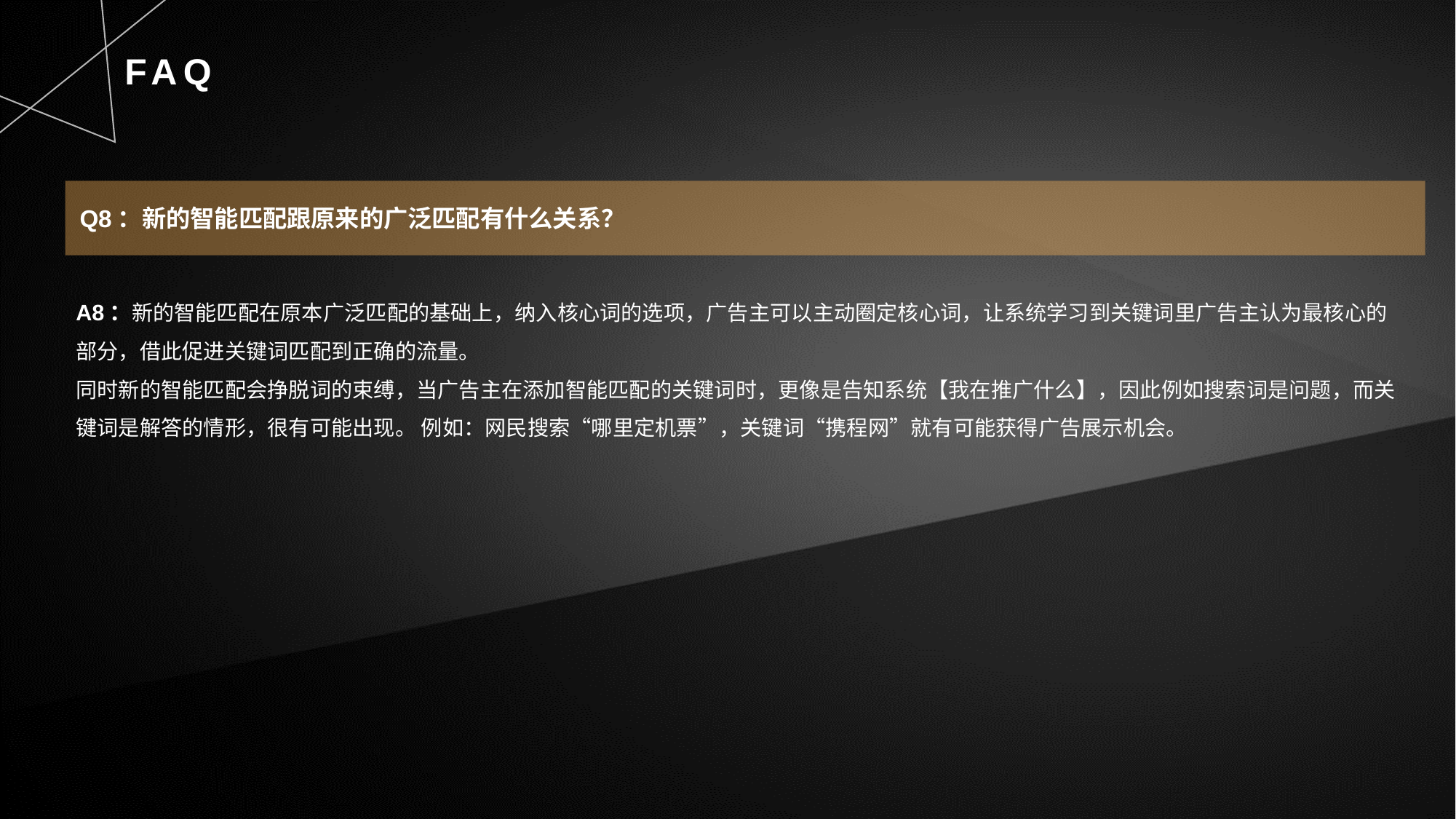

FAQ
Q8：新的智能匹配跟原来的广泛匹配有什么关系？
A8：新的智能匹配在原本广泛匹配的基础上，纳入核心词的选项，广告主可以主动圈定核心词，让系统学习到关键词里广告主认为最核心的部分，借此促进关键词匹配到正确的流量。
同时新的智能匹配会挣脱词的束缚，当广告主在添加智能匹配的关键词时，更像是告知系统【我在推广什么】，因此例如搜索词是问题，而关键词是解答的情形，很有可能出现。 例如：网民搜索“哪里定机票”，关键词“携程网”就有可能获得广告展示机会。